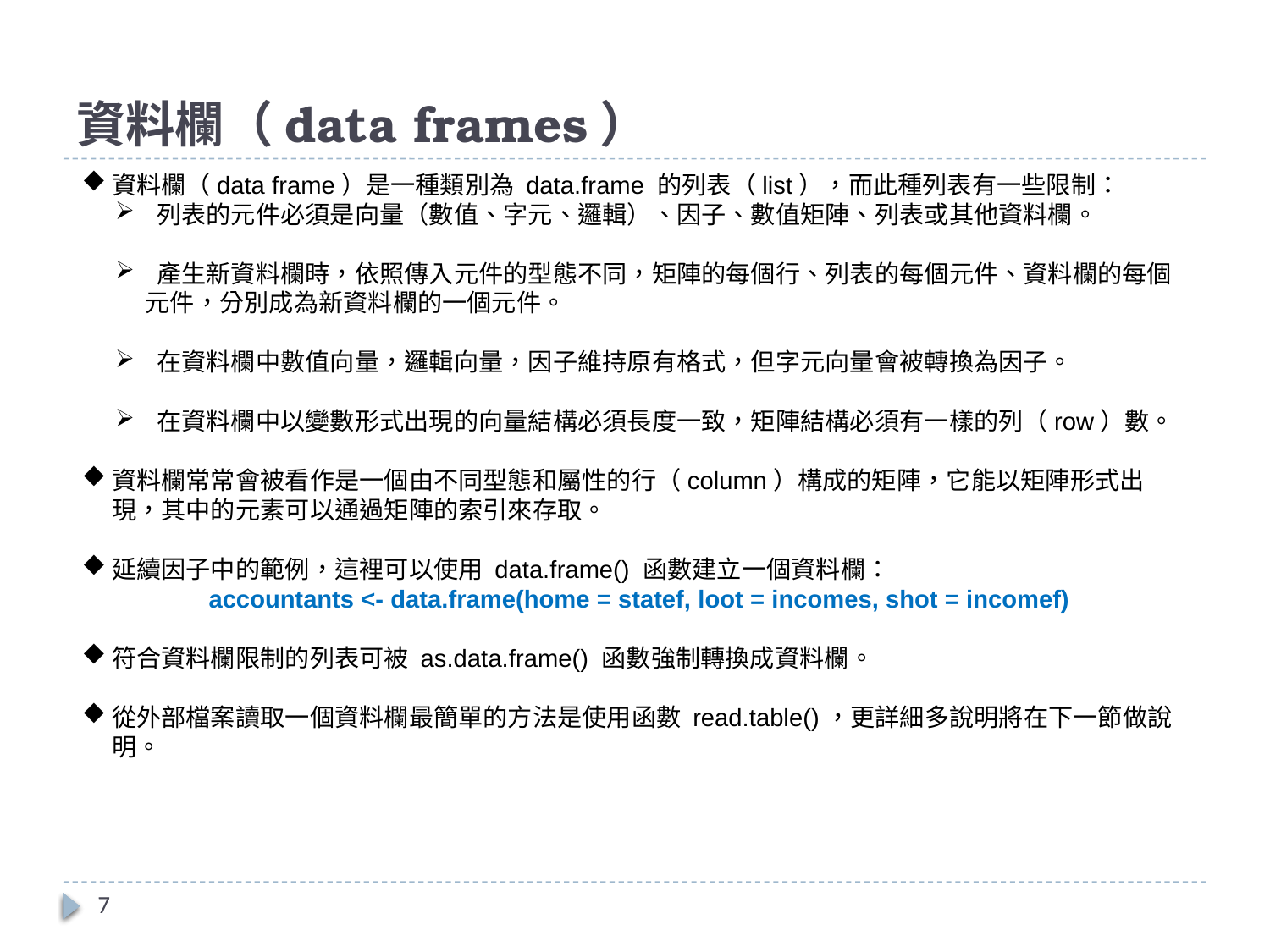

# 資料欄（data frames）
資料欄（data frame）是一種類別為 data.frame 的列表（list），而此種列表有一些限制：
 列表的元件必須是向量（數值、字元、邏輯）、因子、數值矩陣、列表或其他資料欄。

 產生新資料欄時，依照傳入元件的型態不同，矩陣的每個行、列表的每個元件、資料欄的每個元件，分別成為新資料欄的一個元件。

 在資料欄中數值向量，邏輯向量，因子維持原有格式，但字元向量會被轉換為因子。

 在資料欄中以變數形式出現的向量結構必須長度一致，矩陣結構必須有一樣的列（row）數。

資料欄常常會被看作是一個由不同型態和屬性的行（column）構成的矩陣，它能以矩陣形式出現，其中的元素可以通過矩陣的索引來存取。

延續因子中的範例，這裡可以使用 data.frame() 函數建立一個資料欄：
	accountants <- data.frame(home = statef, loot = incomes, shot = incomef)

符合資料欄限制的列表可被 as.data.frame() 函數強制轉換成資料欄。

從外部檔案讀取一個資料欄最簡單的方法是使用函數 read.table()，更詳細多說明將在下一節做說明。
7